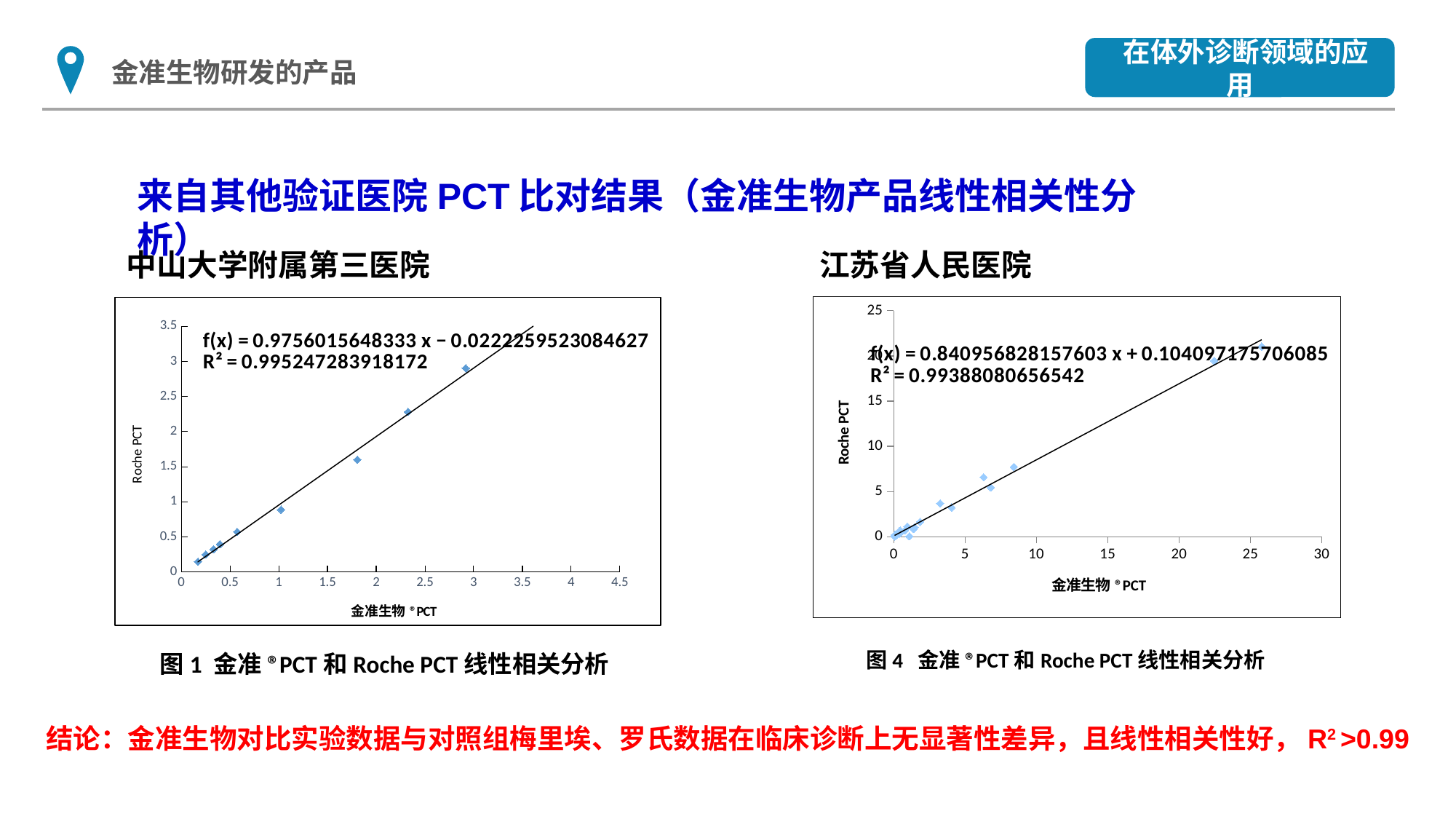

在体外诊断领域的应用

金准生物研发的产品
来自其他验证医院PCT比对结果（金准生物产品线性相关性分析）
江苏省人民医院
中山大学附属第三医院

### Chart

| Category |  |
|---|---|

### Chart

| Category |  |
|---|---|
图4  金准®PCT和Roche PCT线性相关分析
图1 金准®PCT和Roche PCT线性相关分析
结论：金准生物对比实验数据与对照组梅里埃、罗氏数据在临床诊断上无显著性差异，且线性相关性好，R2 >0.99